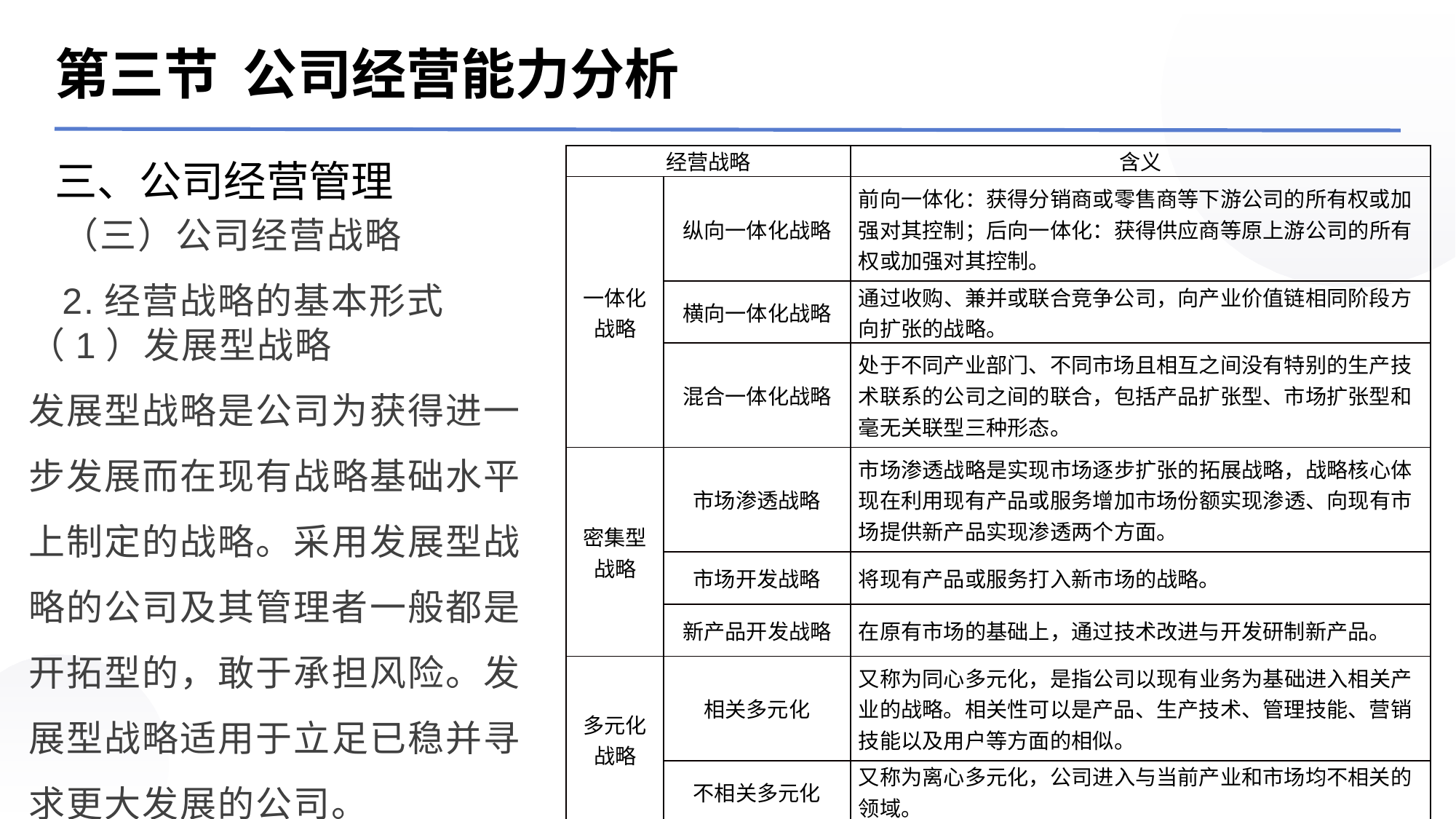

第三节  公司经营能力分析
三、公司经营管理
| 经营战略 |  | 含义 |
| --- | --- | --- |
| 一体化战略 | 纵向一体化战略 | 前向一体化：获得分销商或零售商等下游公司的所有权或加强对其控制；后向一体化：获得供应商等原上游公司的所有权或加强对其控制。 |
|  | 横向一体化战略 | 通过收购、兼并或联合竞争公司，向产业价值链相同阶段方向扩张的战略。 |
|  | 混合一体化战略 | 处于不同产业部门、不同市场且相互之间没有特别的生产技术联系的公司之间的联合，包括产品扩张型、市场扩张型和毫无关联型三种形态。 |
| 密集型战略 | 市场渗透战略 | 市场渗透战略是实现市场逐步扩张的拓展战略，战略核心体现在利用现有产品或服务增加市场份额实现渗透、向现有市场提供新产品实现渗透两个方面。 |
|  | 市场开发战略 | 将现有产品或服务打入新市场的战略。 |
|  | 新产品开发战略 | 在原有市场的基础上，通过技术改进与开发研制新产品。 |
| 多元化战略 | 相关多元化 | 又称为同心多元化，是指公司以现有业务为基础进入相关产业的战略。相关性可以是产品、生产技术、管理技能、营销技能以及用户等方面的相似。 |
|  | 不相关多元化 | 又称为离心多元化，公司进入与当前产业和市场均不相关的领域。 |
（三）公司经营战略
2.经营战略的基本形式
（1）发展型战略
发展型战略是公司为获得进一步发展而在现有战略基础水平上制定的战略。采用发展型战略的公司及其管理者一般都是开拓型的，敢于承担风险。发展型战略适用于立足已稳并寻求更大发展的公司。

67